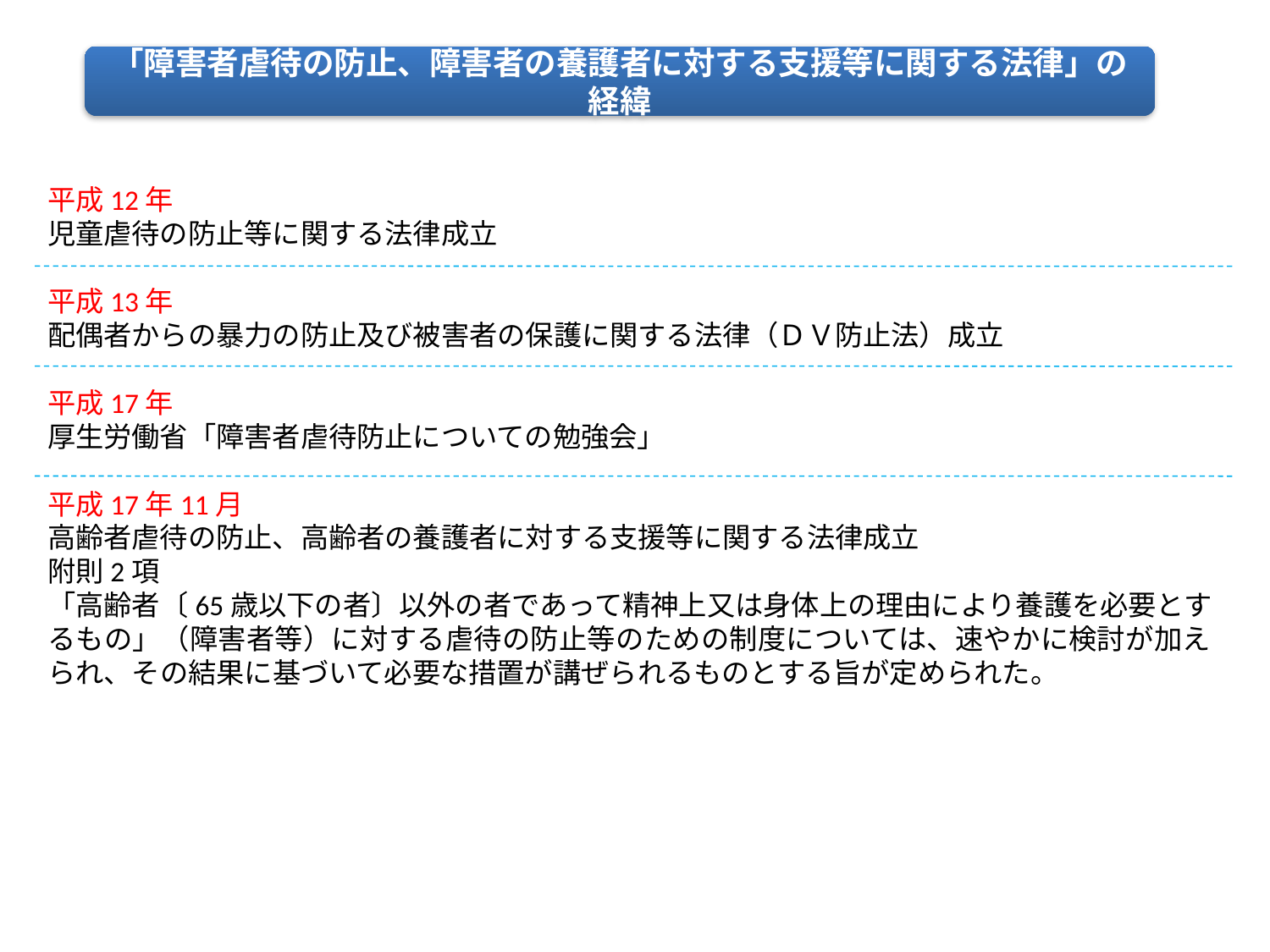

「障害者虐待の防止、障害者の養護者に対する支援等に関する法律」の経緯
平成12年
児童虐待の防止等に関する法律成立

平成13年
配偶者からの暴力の防止及び被害者の保護に関する法律（ＤＶ防止法）成立

平成17年
厚生労働省「障害者虐待防止についての勉強会」

平成17年11月
高齢者虐待の防止、高齢者の養護者に対する支援等に関する法律成立
附則2項
「高齢者〔65歳以下の者〕以外の者であって精神上又は身体上の理由により養護を必要とするもの」（障害者等）に対する虐待の防止等のための制度については、速やかに検討が加えられ、その結果に基づいて必要な措置が講ぜられるものとする旨が定められた。